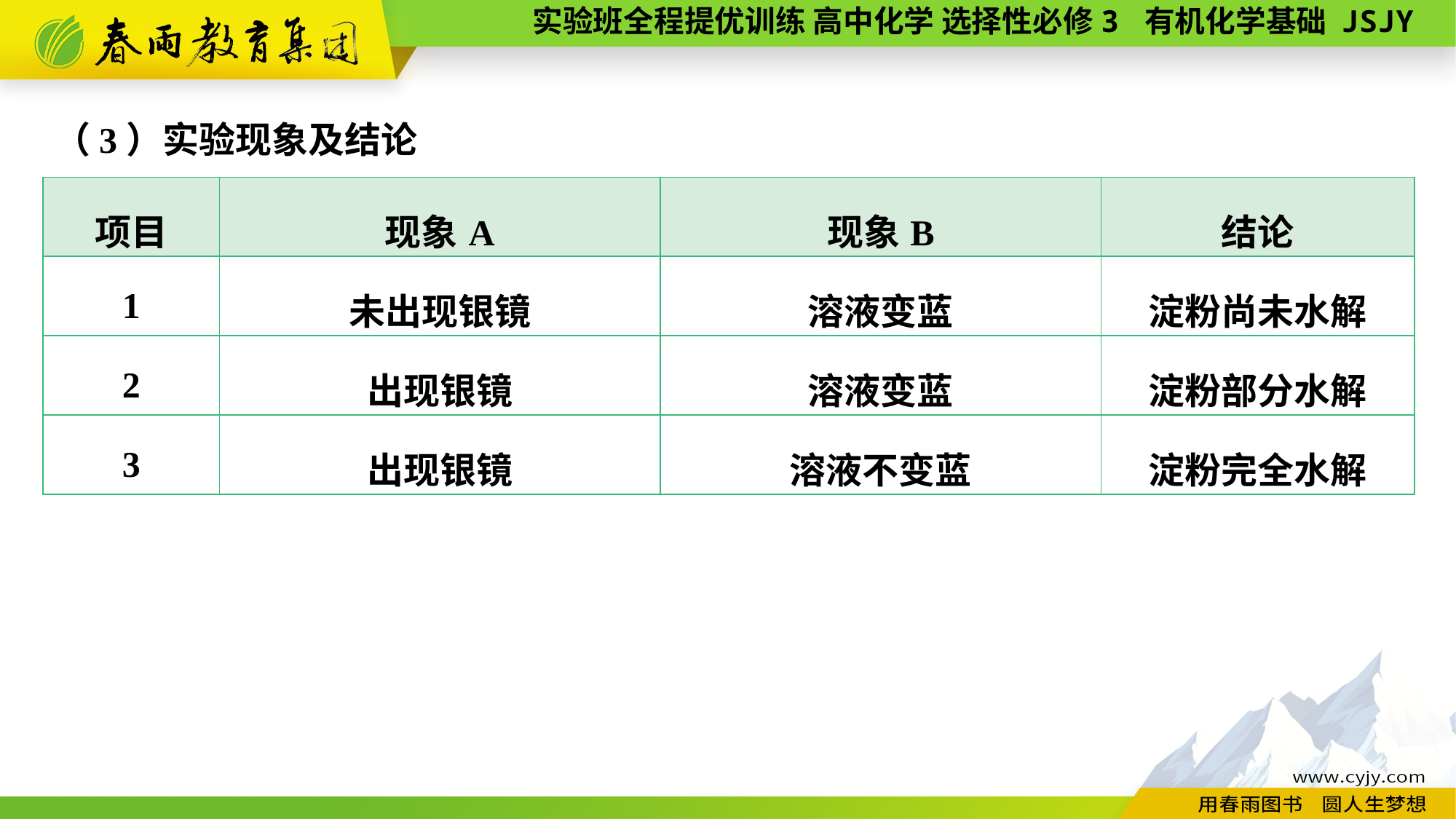

（3）实验现象及结论
| 项目 | 现象A | 现象B | 结论 |
| --- | --- | --- | --- |
| 1 | 未出现银镜 | 溶液变蓝 | 淀粉尚未水解 |
| 2 | 出现银镜 | 溶液变蓝 | 淀粉部分水解 |
| 3 | 出现银镜 | 溶液不变蓝 | 淀粉完全水解 |